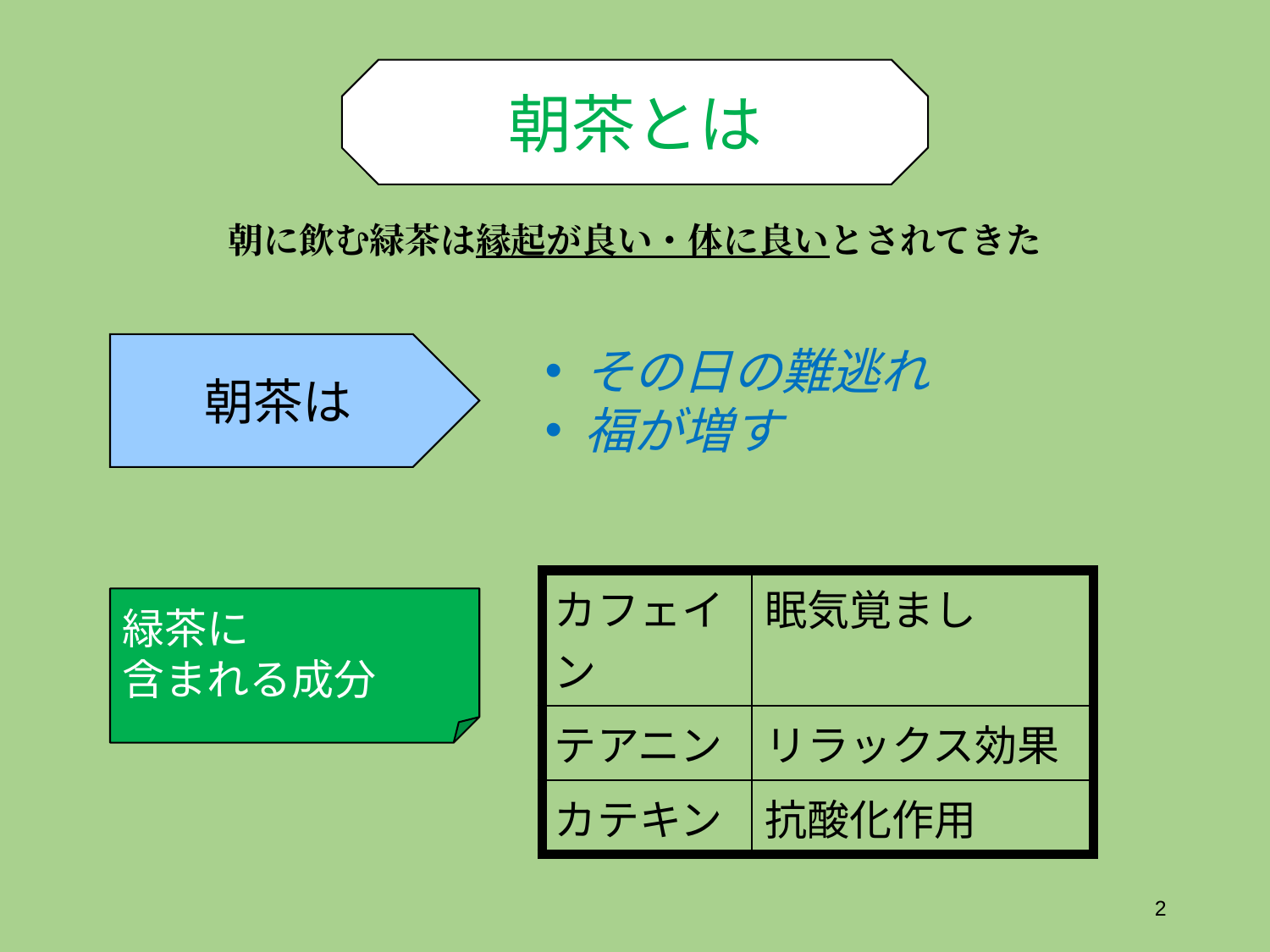

朝茶とは
朝に飲む緑茶は縁起が良い・体に良いとされてきた
その日の難逃れ
福が増す
朝茶は
| カフェイン | 眠気覚まし |
| --- | --- |
| テアニン | リラックス効果 |
| カテキン | 抗酸化作用 |
緑茶に
含まれる成分
2